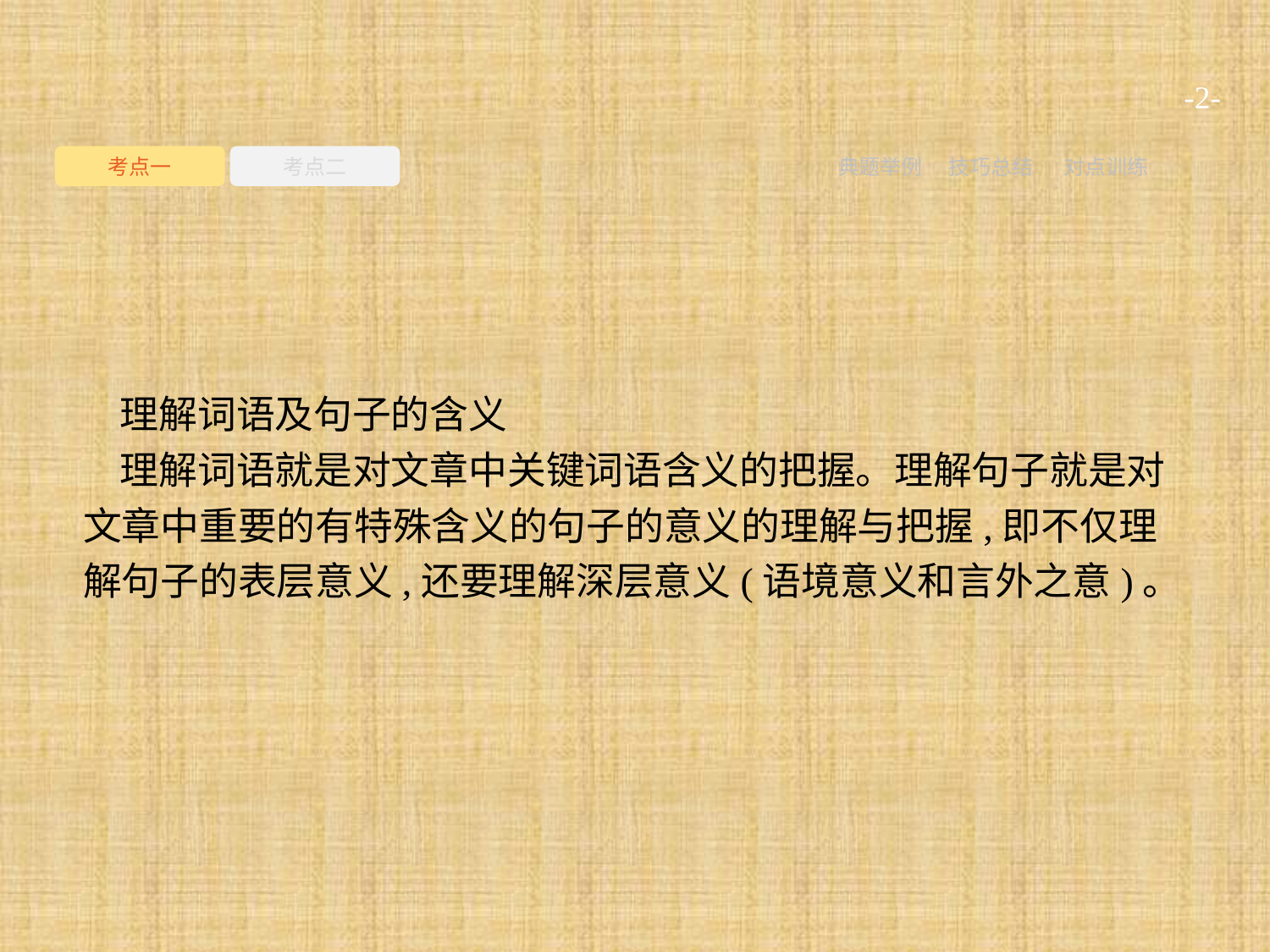

-2-
考点一
考点二
典题举例
技巧总结
对点训练
理解词语及句子的含义
理解词语就是对文章中关键词语含义的把握。理解句子就是对文章中重要的有特殊含义的句子的意义的理解与把握,即不仅理解句子的表层意义,还要理解深层意义(语境意义和言外之意)。